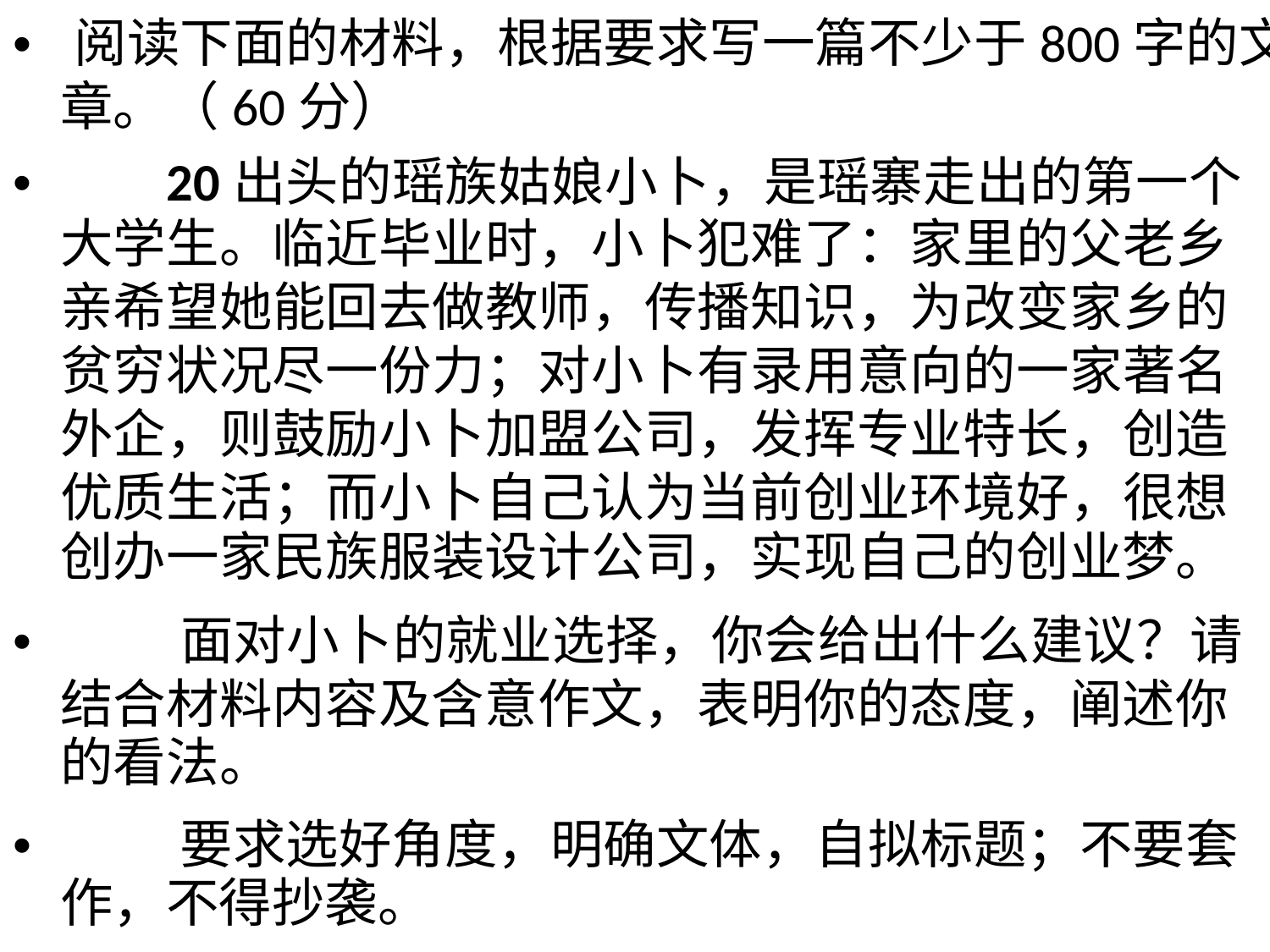

• 阅读下面的材料，根据要求写一篇不少于800字的文
章。（60分）
• 20出头的瑶族姑娘小卜，是瑶寨走出的第一个
大学生。临近毕业时，小卜犯难了：家里的父老乡
亲希望她能回去做教师，传播知识，为改变家乡的
贫穷状况尽一份力；对小卜有录用意向的一家著名
外企，则鼓励小卜加盟公司，发挥专业特长，创造
优质生活；而小卜自己认为当前创业环境好，很想
创办一家民族服装设计公司，实现自己的创业梦。
• 面对小卜的就业选择，你会给出什么建议？请
结合材料内容及含意作文，表明你的态度，阐述你
的看法。
• 要求选好角度，明确文体，自拟标题；不要套
作，不得抄袭。